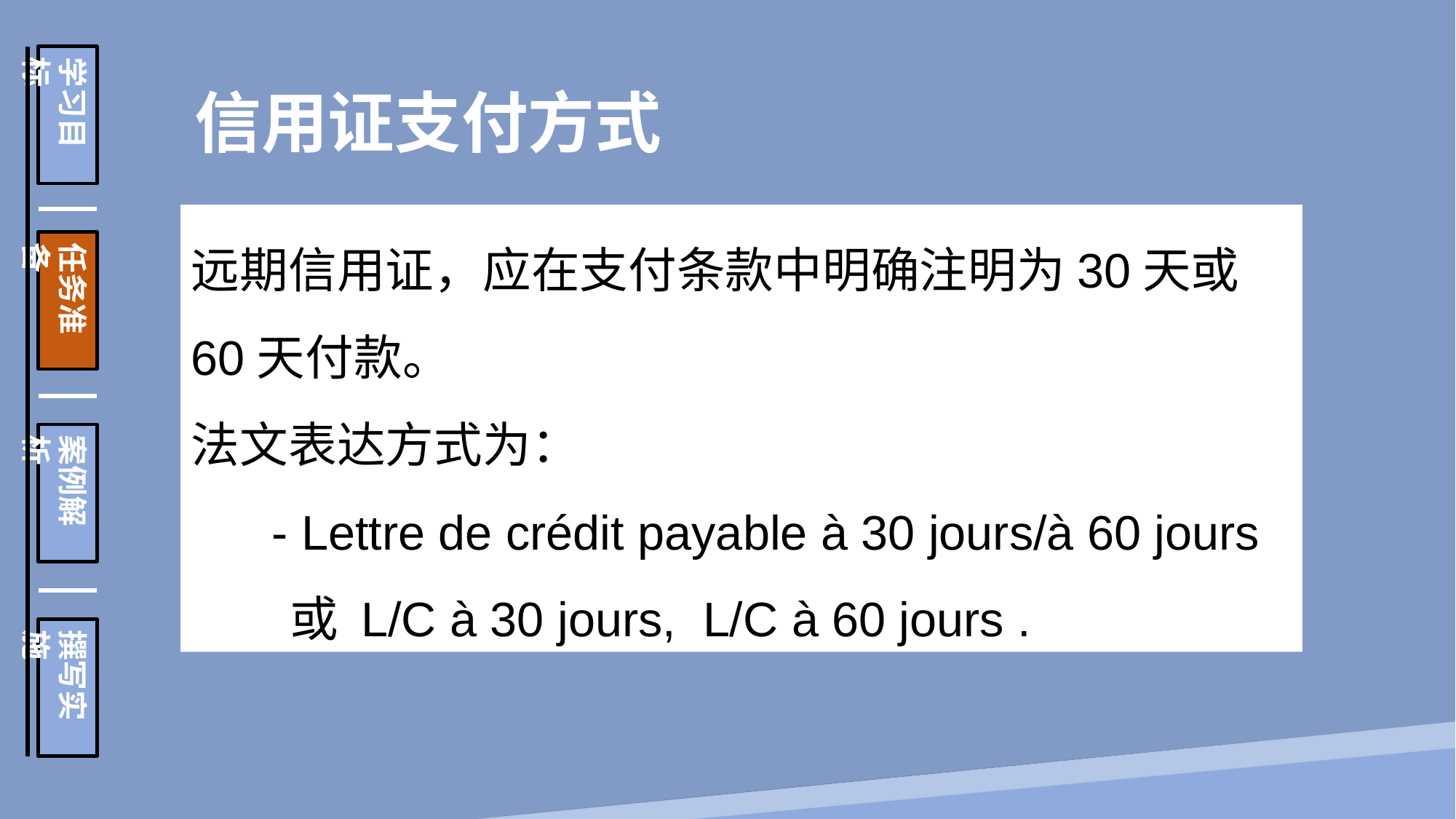

学习目标
任务准备
案例解析
撰写实施
 信用证支付方式

远期信用证，应在支付条款中明确注明为30天或60天付款。
法文表达方式为：
      - Lettre de crédit payable à 30 jours/à 60 jours
        或 L/C à 30 jours,  L/C à 60 jours .